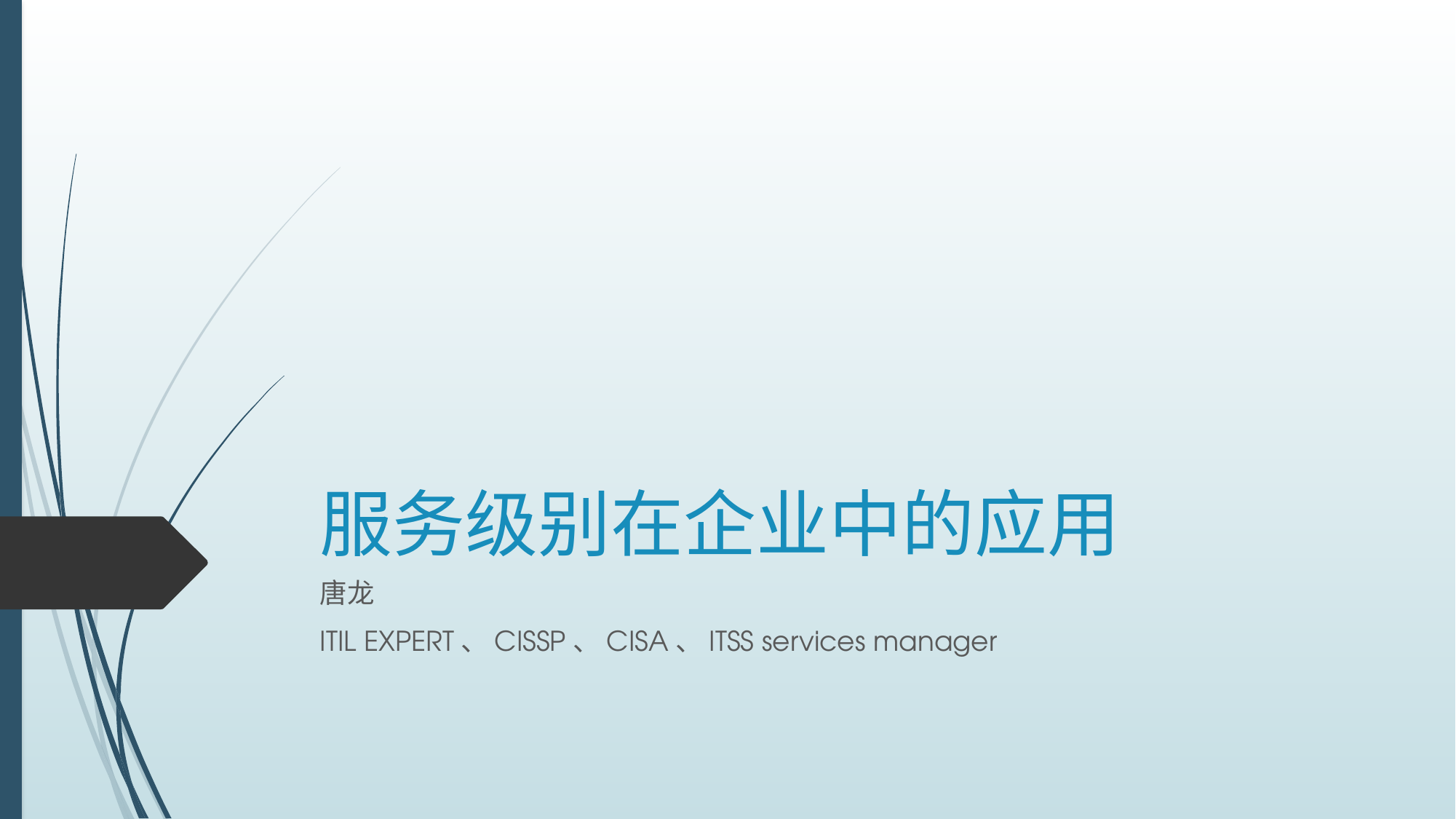

# 服务级别在企业中的应用
唐龙
ITIL EXPERT、CISSP、CISA、ITSS services manager